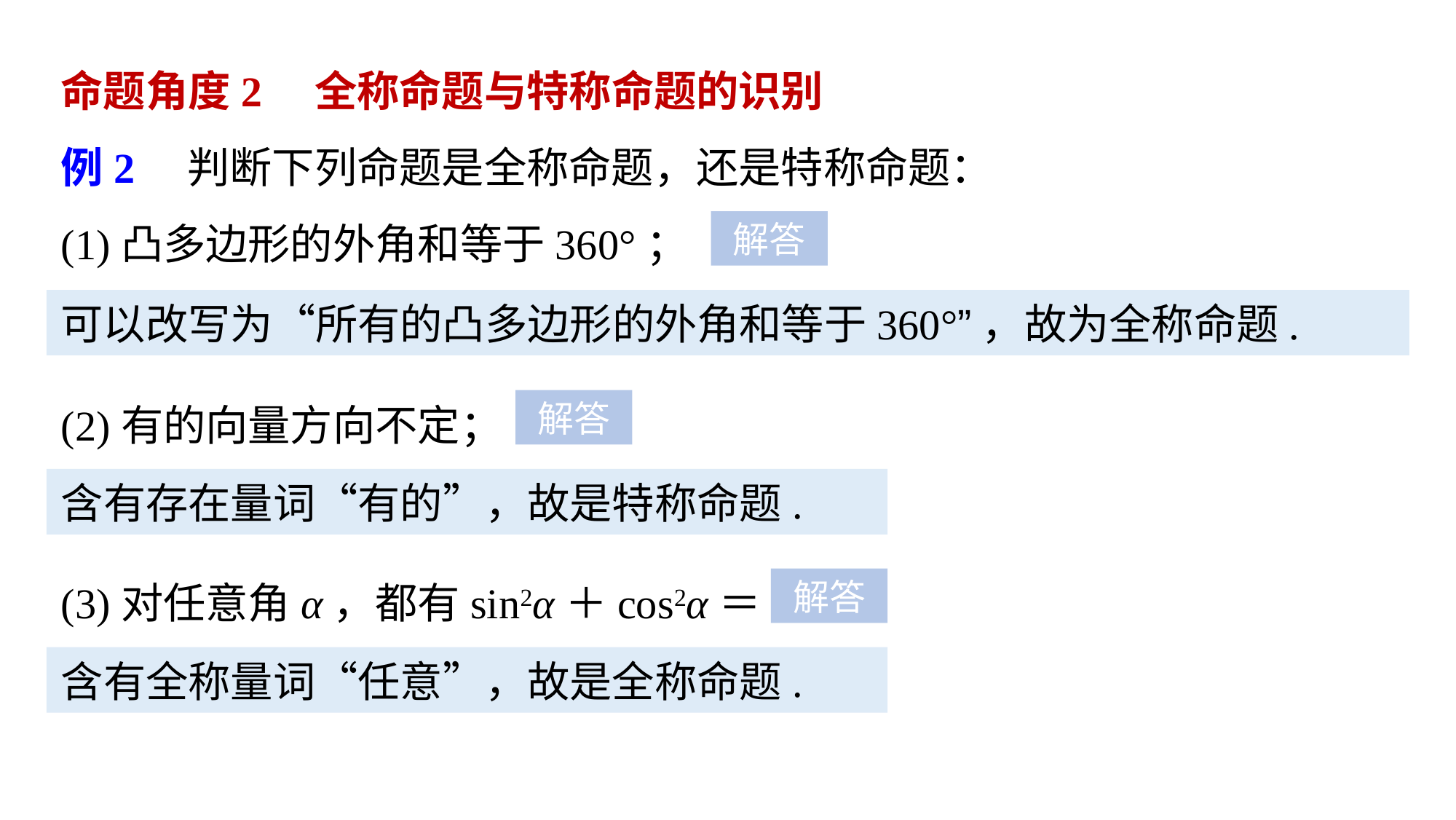

命题角度2　全称命题与特称命题的识别
例2　判断下列命题是全称命题，还是特称命题：
(1)凸多边形的外角和等于360°；
解答
可以改写为“所有的凸多边形的外角和等于360°”，故为全称命题.
(2)有的向量方向不定；
解答
含有存在量词“有的”，故是特称命题.
(3)对任意角α，都有sin2α＋cos2α＝1.
解答
含有全称量词“任意”，故是全称命题.